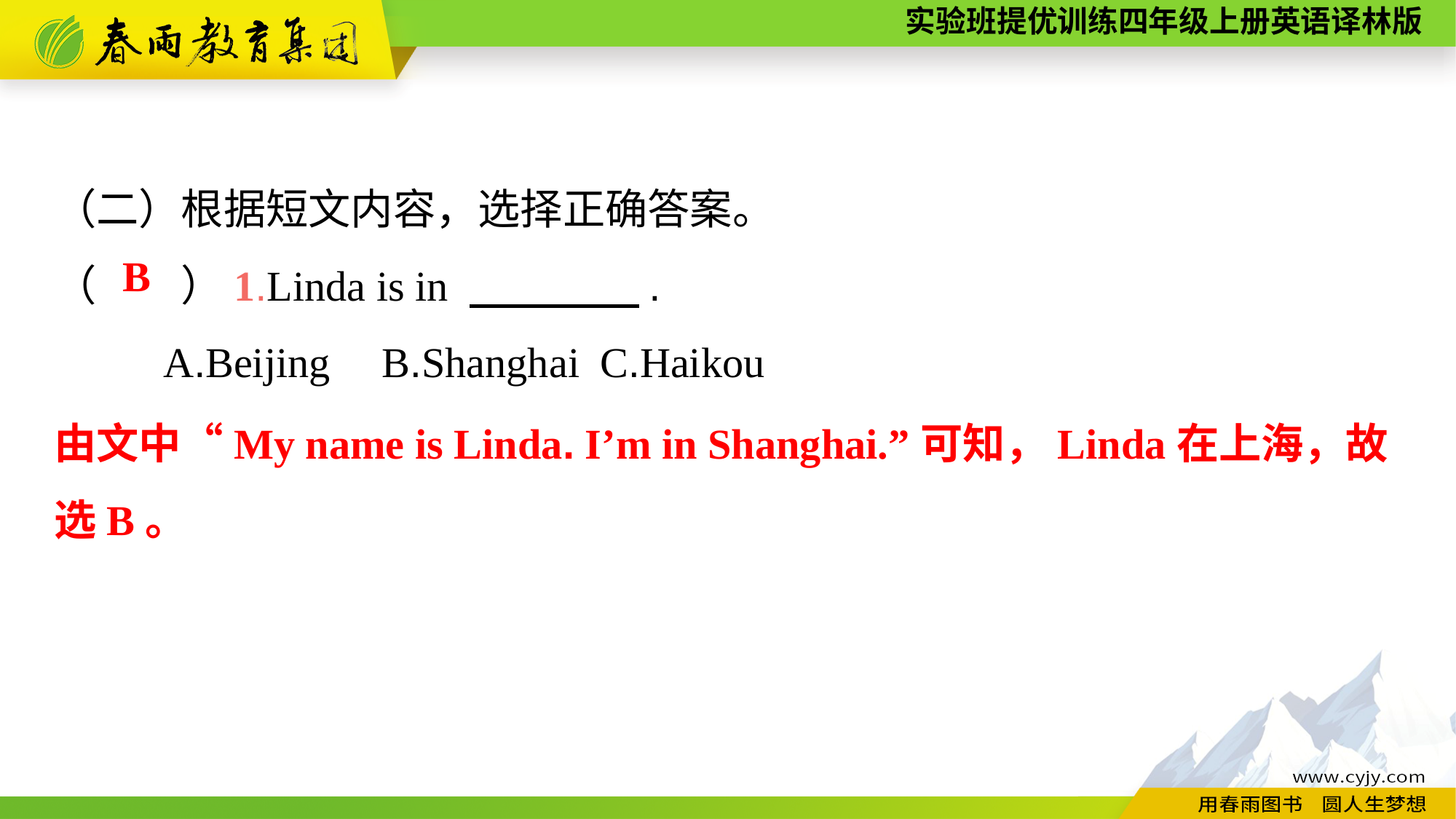

（二）根据短文内容，选择正确答案。
（　　）1.Linda is in 　　　　.
	A.Beijing	B.Shanghai	C.Haikou
B
由文中“My name is Linda. I’m in Shanghai.”可知，Linda在上海，故
选B。